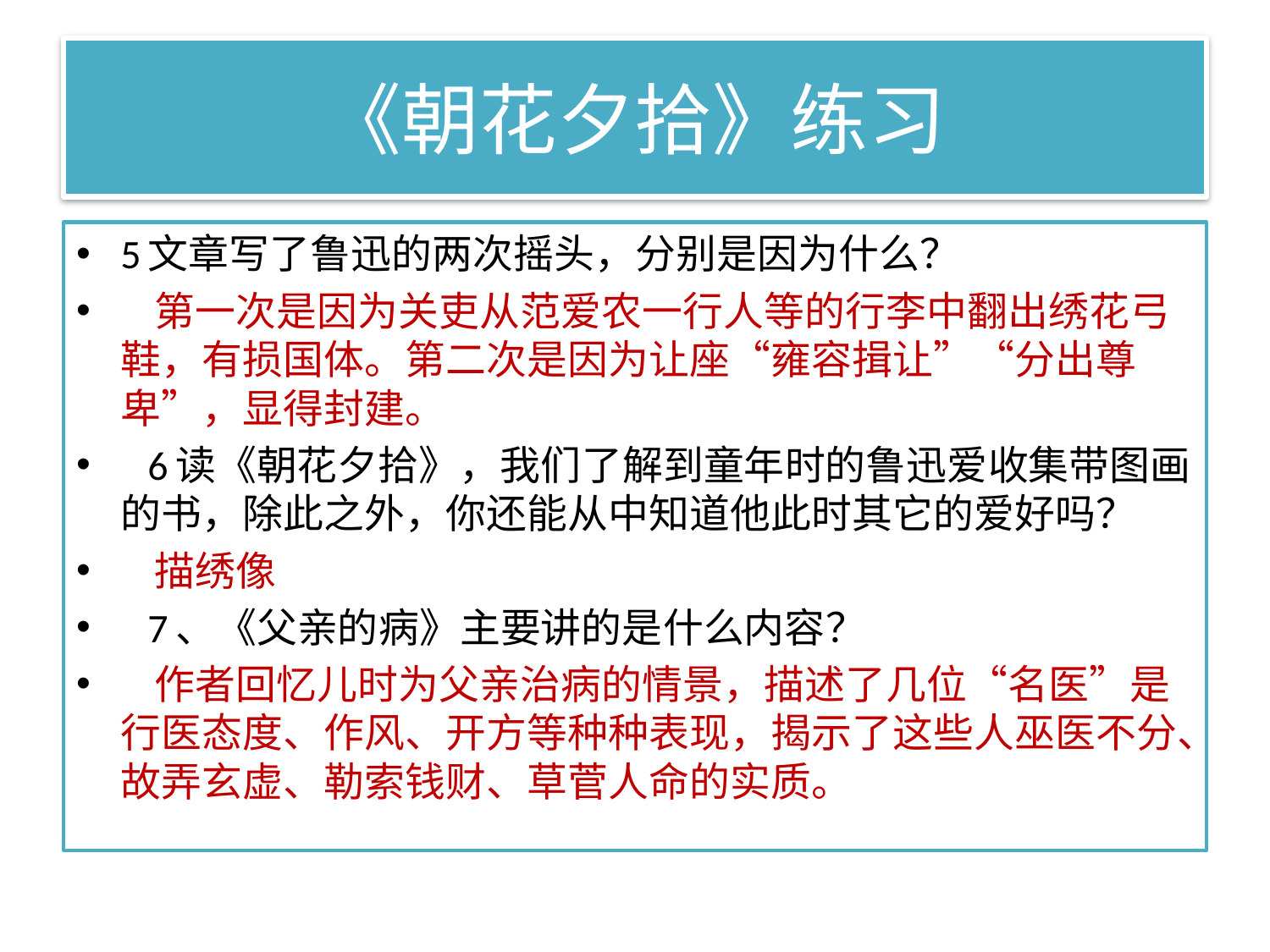

# 《朝花夕拾》练习
5文章写了鲁迅的两次摇头，分别是因为什么？
   第一次是因为关吏从范爱农一行人等的行李中翻出绣花弓鞋，有损国体。第二次是因为让座“雍容揖让”“分出尊卑”，显得封建。
   6读《朝花夕拾》，我们了解到童年时的鲁迅爱收集带图画的书，除此之外，你还能从中知道他此时其它的爱好吗？
   描绣像
   7、《父亲的病》主要讲的是什么内容？
   作者回忆儿时为父亲治病的情景，描述了几位“名医”是行医态度、作风、开方等种种表现，揭示了这些人巫医不分、故弄玄虚、勒索钱财、草菅人命的实质。